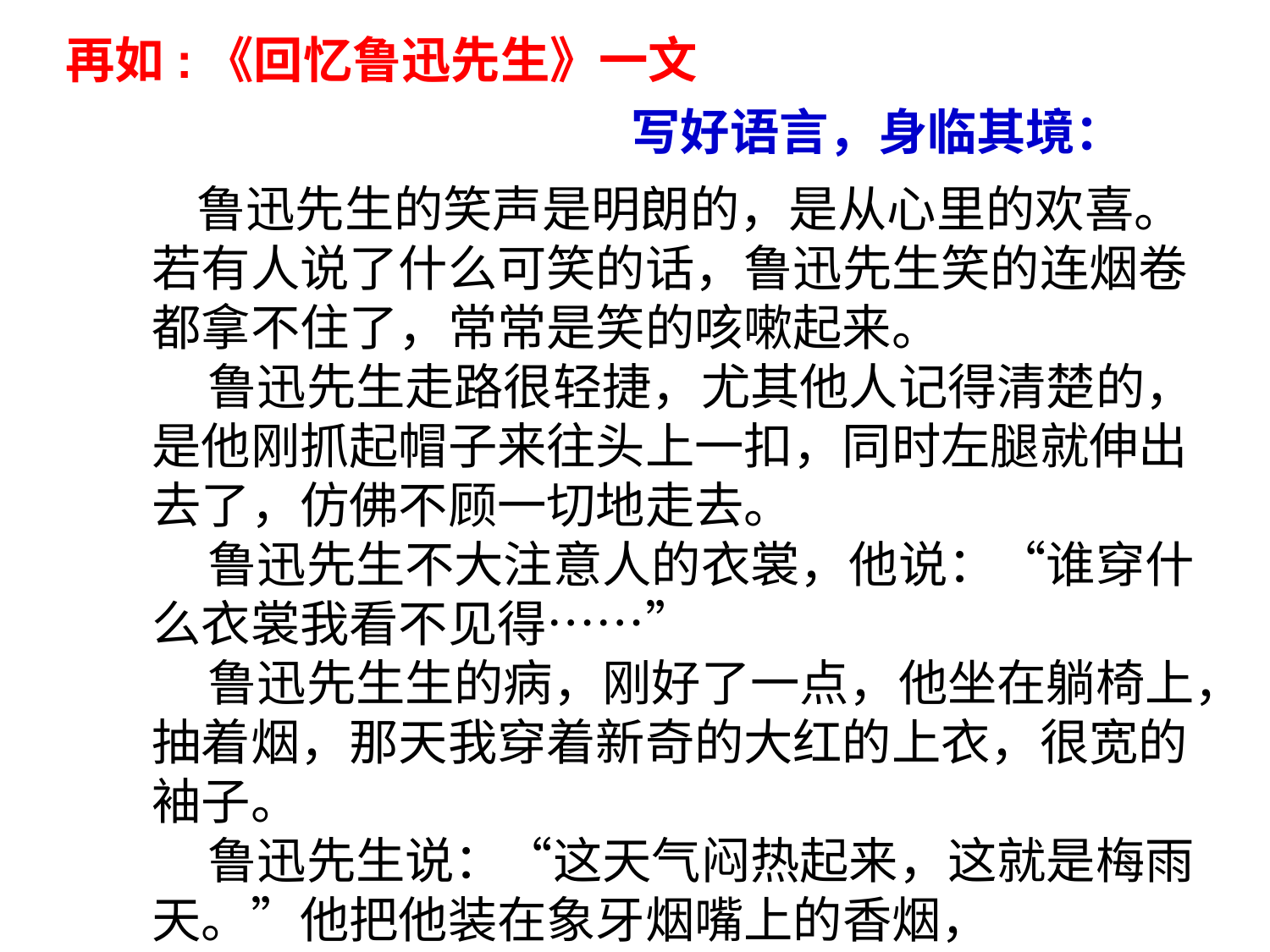

再如:《回忆鲁迅先生》一文
写好语言，身临其境：
   鲁迅先生的笑声是明朗的，是从心里的欢喜。若有人说了什么可笑的话，鲁迅先生笑的连烟卷都拿不住了，常常是笑的咳嗽起来。
    鲁迅先生走路很轻捷，尤其他人记得清楚的，是他刚抓起帽子来往头上一扣，同时左腿就伸出去了，仿佛不顾一切地走去。
    鲁迅先生不大注意人的衣裳，他说：“谁穿什么衣裳我看不见得……”
    鲁迅先生生的病，刚好了一点，他坐在躺椅上，抽着烟，那天我穿着新奇的大红的上衣，很宽的袖子。
    鲁迅先生说：“这天气闷热起来，这就是梅雨天。”他把他装在象牙烟嘴上的香烟，